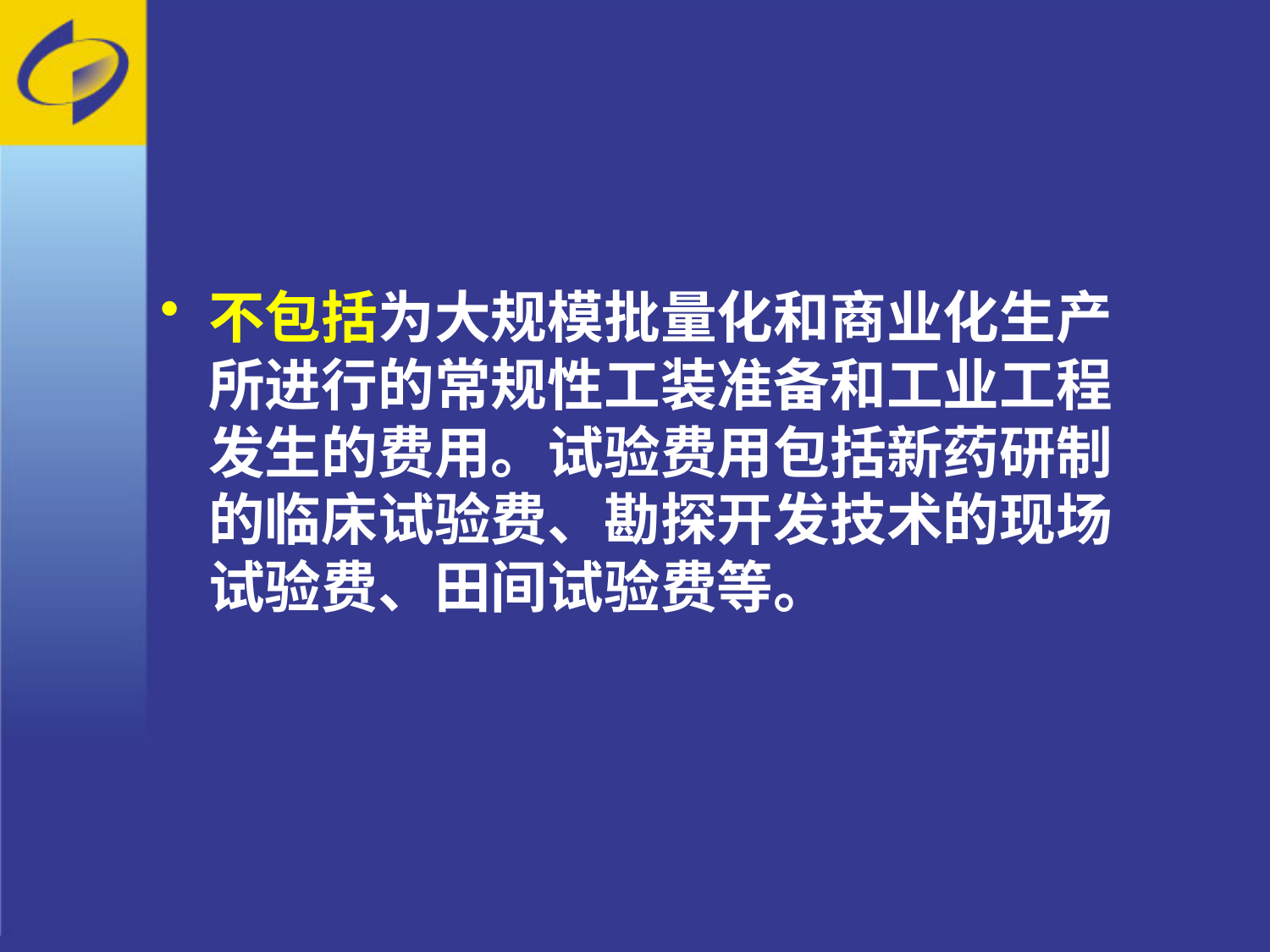

#
不包括为大规模批量化和商业化生产所进行的常规性工装准备和工业工程发生的费用。试验费用包括新药研制的临床试验费、勘探开发技术的现场试验费、田间试验费等。